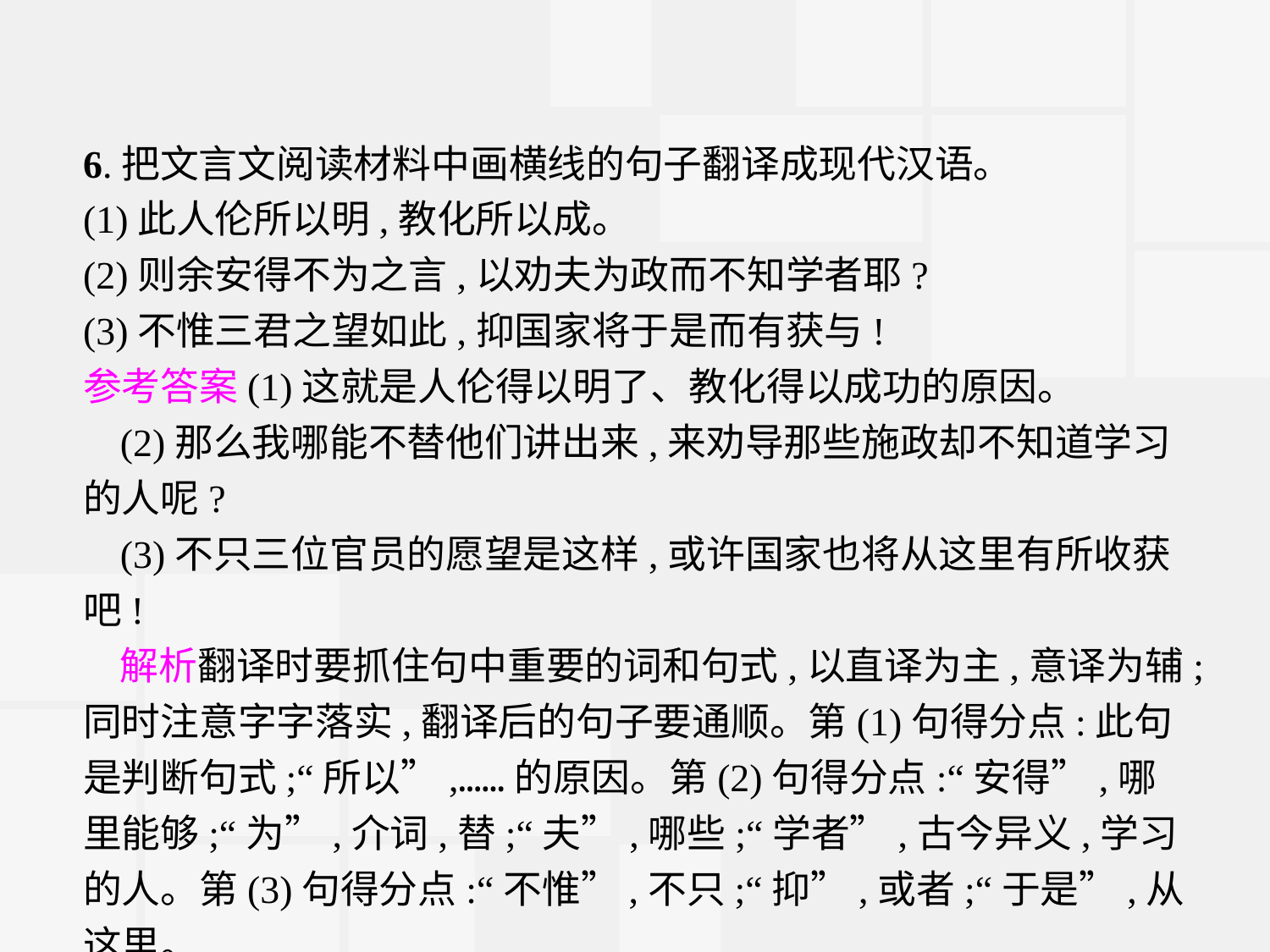

6.把文言文阅读材料中画横线的句子翻译成现代汉语。
(1)此人伦所以明,教化所以成。
(2)则余安得不为之言,以劝夫为政而不知学者耶?
(3)不惟三君之望如此,抑国家将于是而有获与!
参考答案(1)这就是人伦得以明了、教化得以成功的原因。
(2)那么我哪能不替他们讲出来,来劝导那些施政却不知道学习的人呢?
(3)不只三位官员的愿望是这样,或许国家也将从这里有所收获吧!
解析翻译时要抓住句中重要的词和句式,以直译为主,意译为辅;同时注意字字落实,翻译后的句子要通顺。第(1)句得分点:此句是判断句式;“所以”,……的原因。第(2)句得分点:“安得”,哪里能够;“为”,介词,替;“夫”,哪些;“学者”,古今异义,学习的人。第(3)句得分点:“不惟”,不只;“抑”,或者;“于是”,从这里。